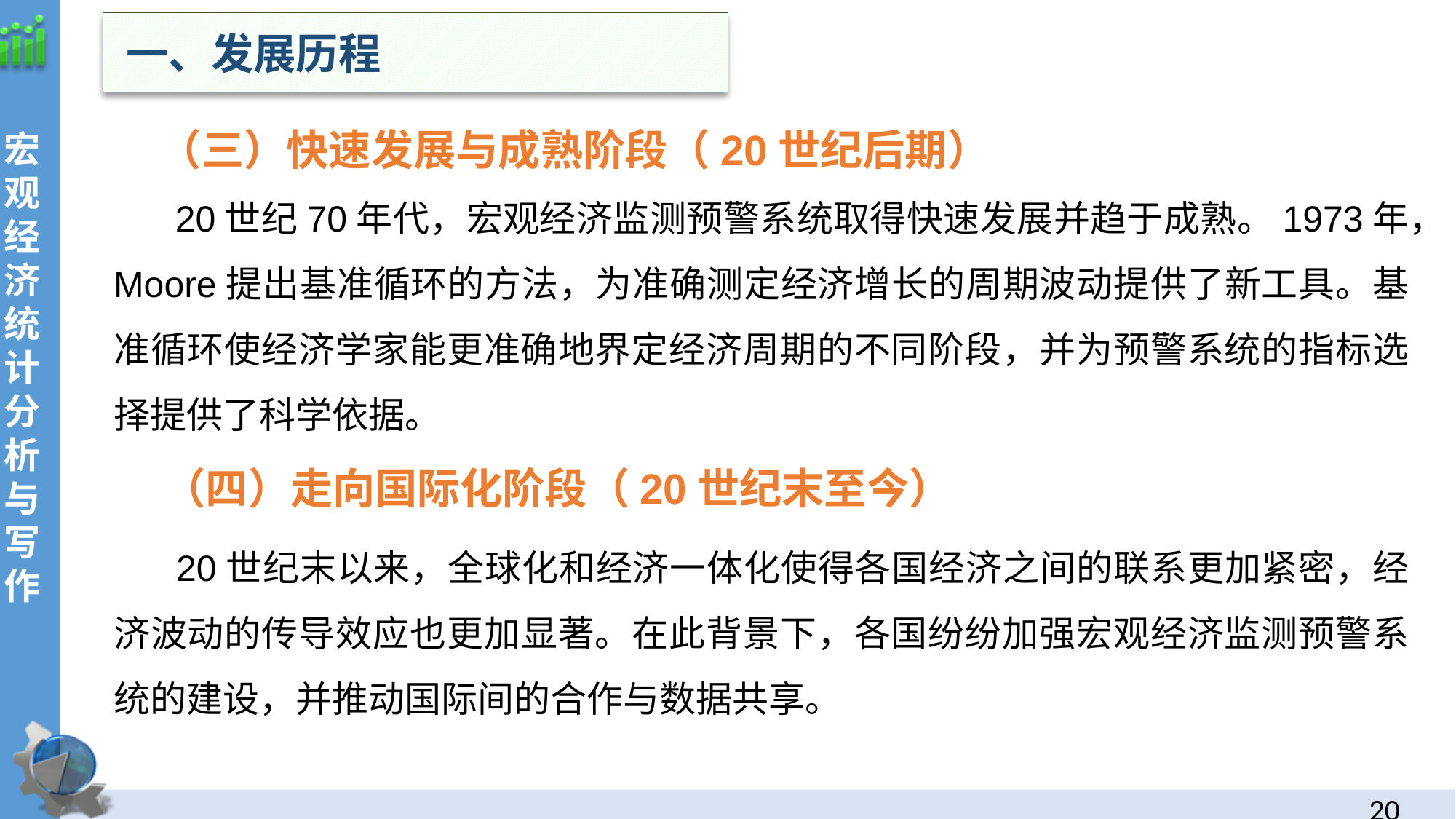

一、发展历程
 （三）快速发展与成熟阶段（20世纪后期）
   20世纪70年代，宏观经济监测预警系统取得快速发展并趋于成熟。1973年，Moore提出基准循环的方法，为准确测定经济增长的周期波动提供了新工具。基准循环使经济学家能更准确地界定经济周期的不同阶段，并为预警系统的指标选择提供了科学依据。
 （四）走向国际化阶段（20世纪末至今）
   20世纪末以来，全球化和经济一体化使得各国经济之间的联系更加紧密，经济波动的传导效应也更加显著。在此背景下，各国纷纷加强宏观经济监测预警系统的建设，并推动国际间的合作与数据共享。

20